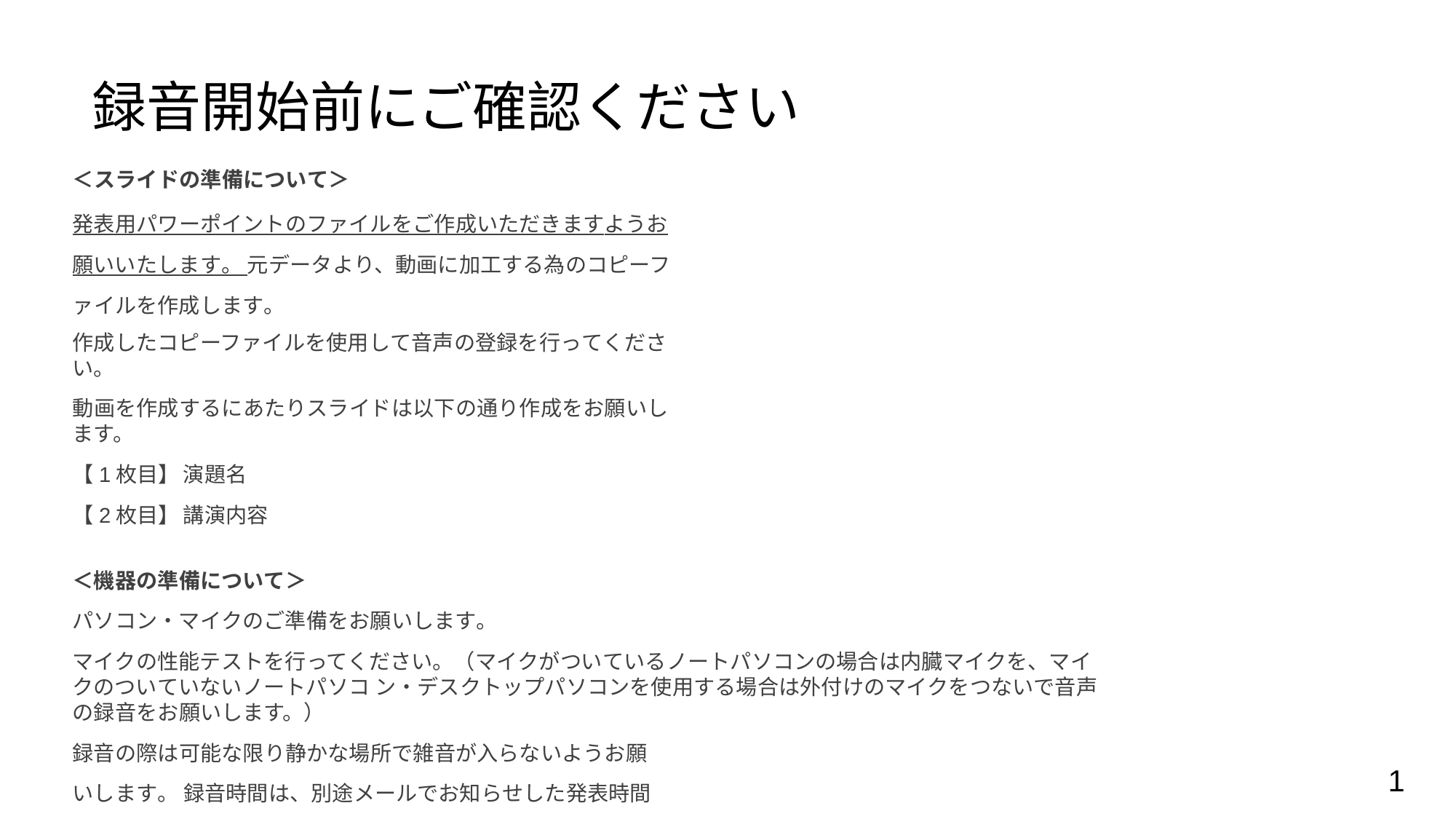

# 録音開始前にご確認ください
＜スライドの準備について＞
発表用パワーポイントのファイルをご作成いただきますようお願いいたします。 元データより、動画に加工する為のコピーファイルを作成します。
作成したコピーファイルを使用して音声の登録を行ってください。
動画を作成するにあたりスライドは以下の通り作成をお願いします。
【1枚目】	演題名
【2枚目】	講演内容

＜機器の準備について＞
パソコン・マイクのご準備をお願いします。
マイクの性能テストを行ってください。（マイクがついているノートパソコンの場合は内臓マイクを、マイクのついていないノートパソコ ン・デスクトップパソコンを使用する場合は外付けのマイクをつないで音声の録音をお願いします。）
録音の際は可能な限り静かな場所で雑音が入らないようお願いします。 録音時間は、別途メールでお知らせした発表時間でご作成ください。
1